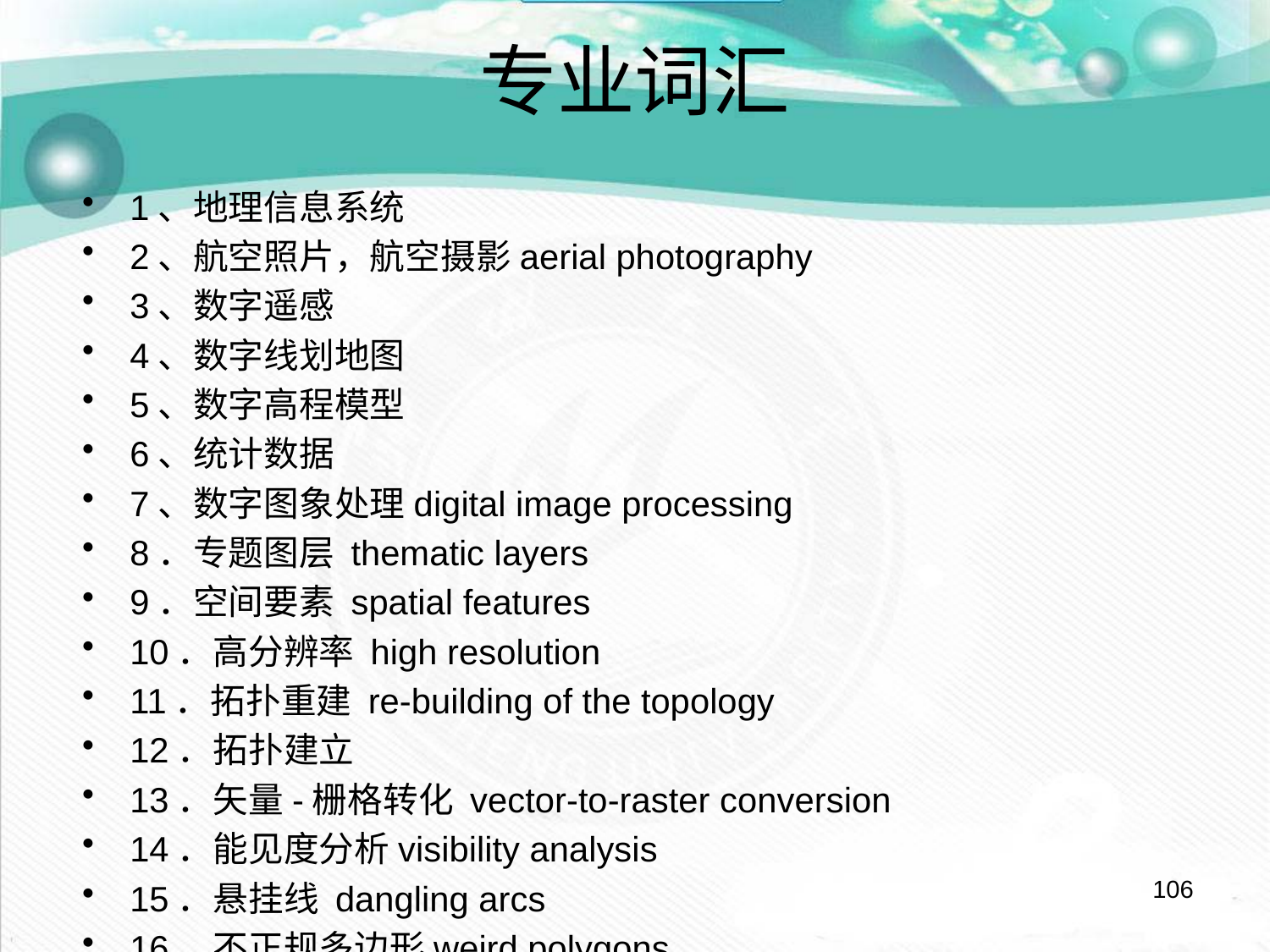

# 专业词汇
1、地理信息系统
2、航空照片，航空摄影aerial photography
3、数字遥感
4、数字线划地图
5、数字高程模型
6、统计数据
7、数字图象处理digital image processing
8．专题图层 thematic layers
9．空间要素 spatial features
10．高分辨率 high resolution
11．拓扑重建 re-building of the topology
12．拓扑建立
13．矢量-栅格转化 vector-to-raster conversion
14．能见度分析visibility analysis
15．悬挂线 dangling arcs
16．不正规多边形weird polygons
17．交互核对，交叉检查 cross checking
18．地面控制点 ground control points
19．坐标稀疏化Coordinate thinning
20．几何变换Geometric transformations
21．地图投影变换 Map projection transformations
22．多边形叠加 polygon overlay
23．容差值 tolerance value
24．拓扑叠加Topological overlay
25．邻域分析Neighborhood operations
26．属性归纳或综合attribute generalization
27．定量分析 quantitative analysis
实时差分GPS  real-time differential GPS
数字化仪分辨率digitizer resolution

106